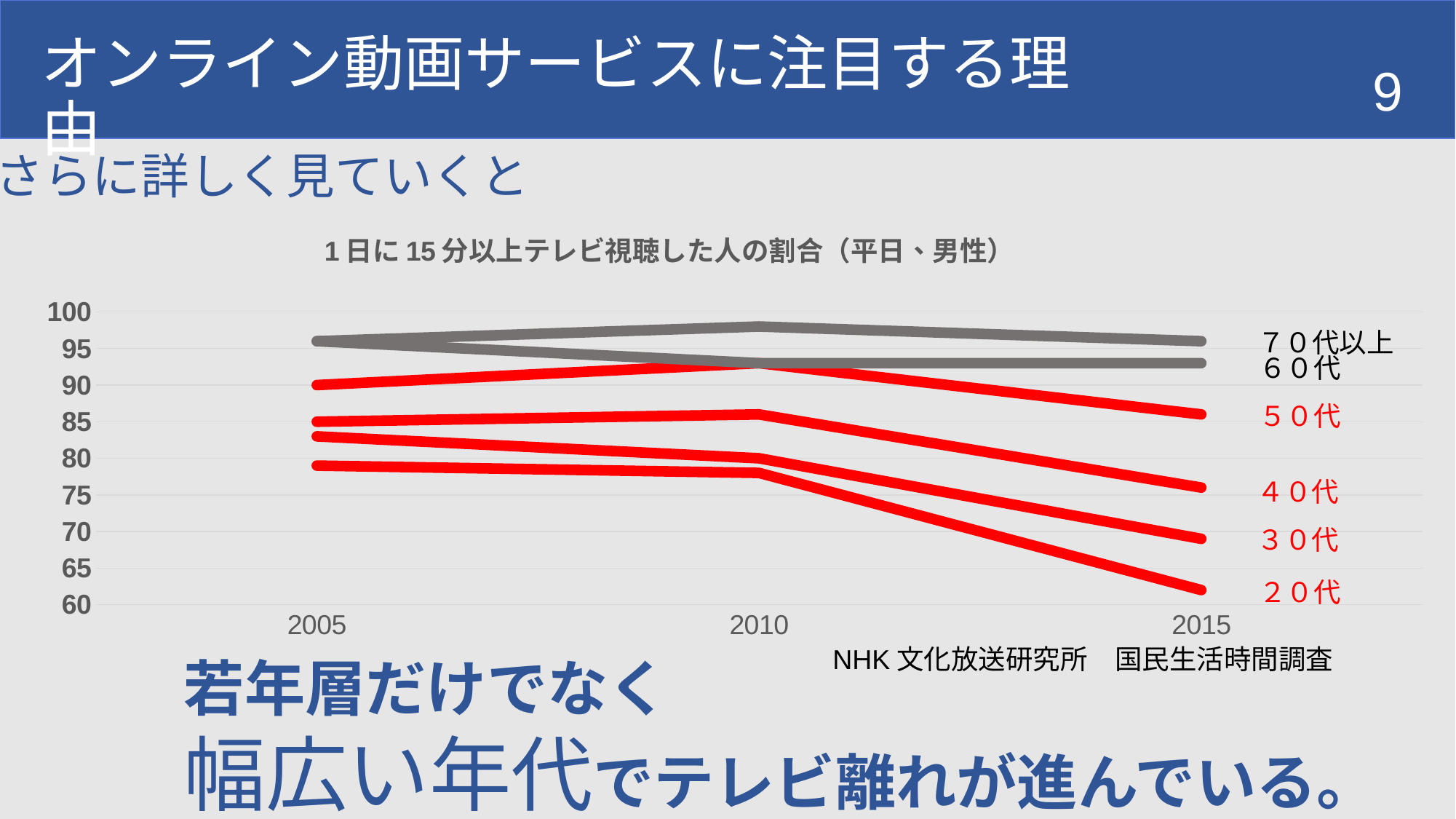

オンライン動画サービスに注目する理由
9
さらに詳しく見ていくと

### Chart: 1日に15分以上テレビ視聴した人の割合（平日、男性）

| Category | 20代 | 30代 | 40代 | 50代 | 60代 | 70代以上 |
|---|---|---|---|---|---|---|
| 2005 | 79.0 | 83.0 | 85.0 | 90.0 | 96.0 | 96.0 |
| 2010 | 78.0 | 80.0 | 86.0 | 93.0 | 93.0 | 98.0 |
| 2015 | 62.0 | 69.0 | 76.0 | 86.0 | 93.0 | 96.0 |
７０代以上
６０代
５０代
４０代
３０代
２０代
NHK文化放送研究所　国民生活時間調査
若年層だけでなく
幅広い年代でテレビ離れが進んでいる。